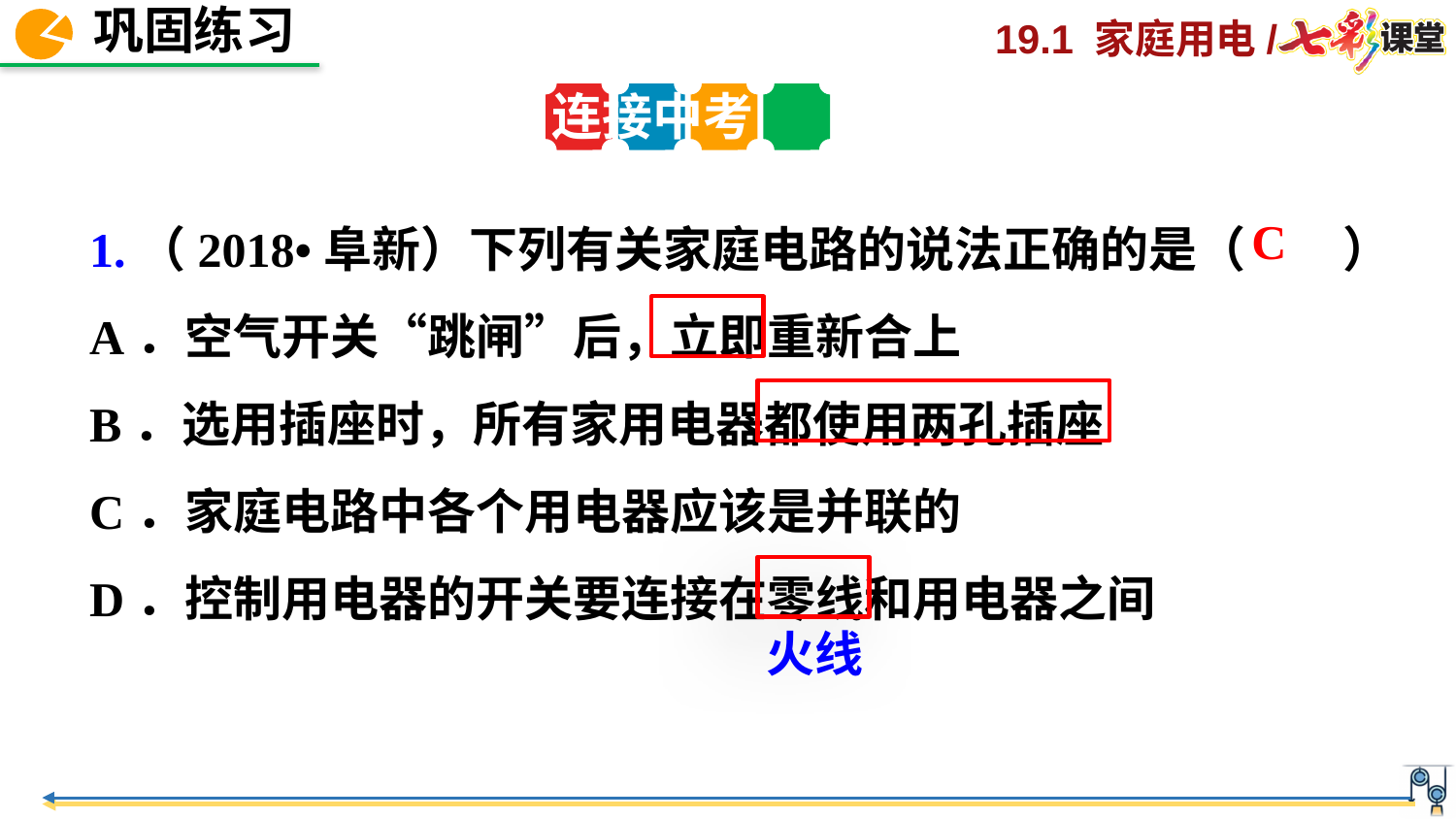

连接中考

1.（2018•阜新）下列有关家庭电路的说法正确的是（　　）
A．空气开关“跳闸”后，立即重新合上
B．选用插座时，所有家用电器都使用两孔插座
C．家庭电路中各个用电器应该是并联的
D．控制用电器的开关要连接在零线和用电器之间
C

火线